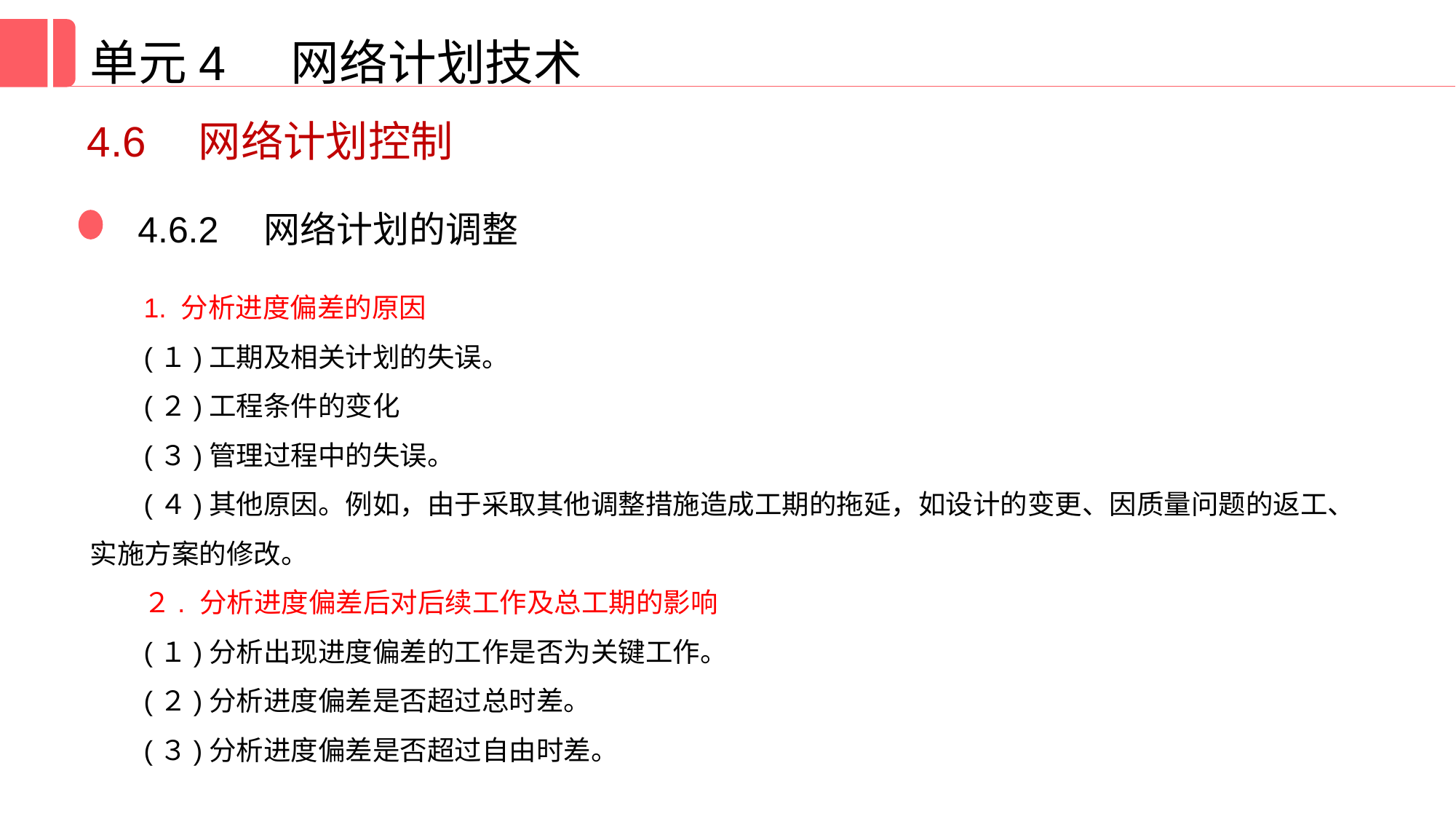

单元4    网络计划技术

4.6　网络计划控制
4.6.2　网络计划的调整

1. 分析进度偏差的原因
(１)工期及相关计划的失误。
(２)工程条件的变化
(３)管理过程中的失误。
(４)其他原因。例如，由于采取其他调整措施造成工期的拖延，如设计的变更、因质量问题的返工、实施方案的修改。
２. 分析进度偏差后对后续工作及总工期的影响
(１)分析出现进度偏差的工作是否为关键工作。
(２)分析进度偏差是否超过总时差。
(３)分析进度偏差是否超过自由时差。